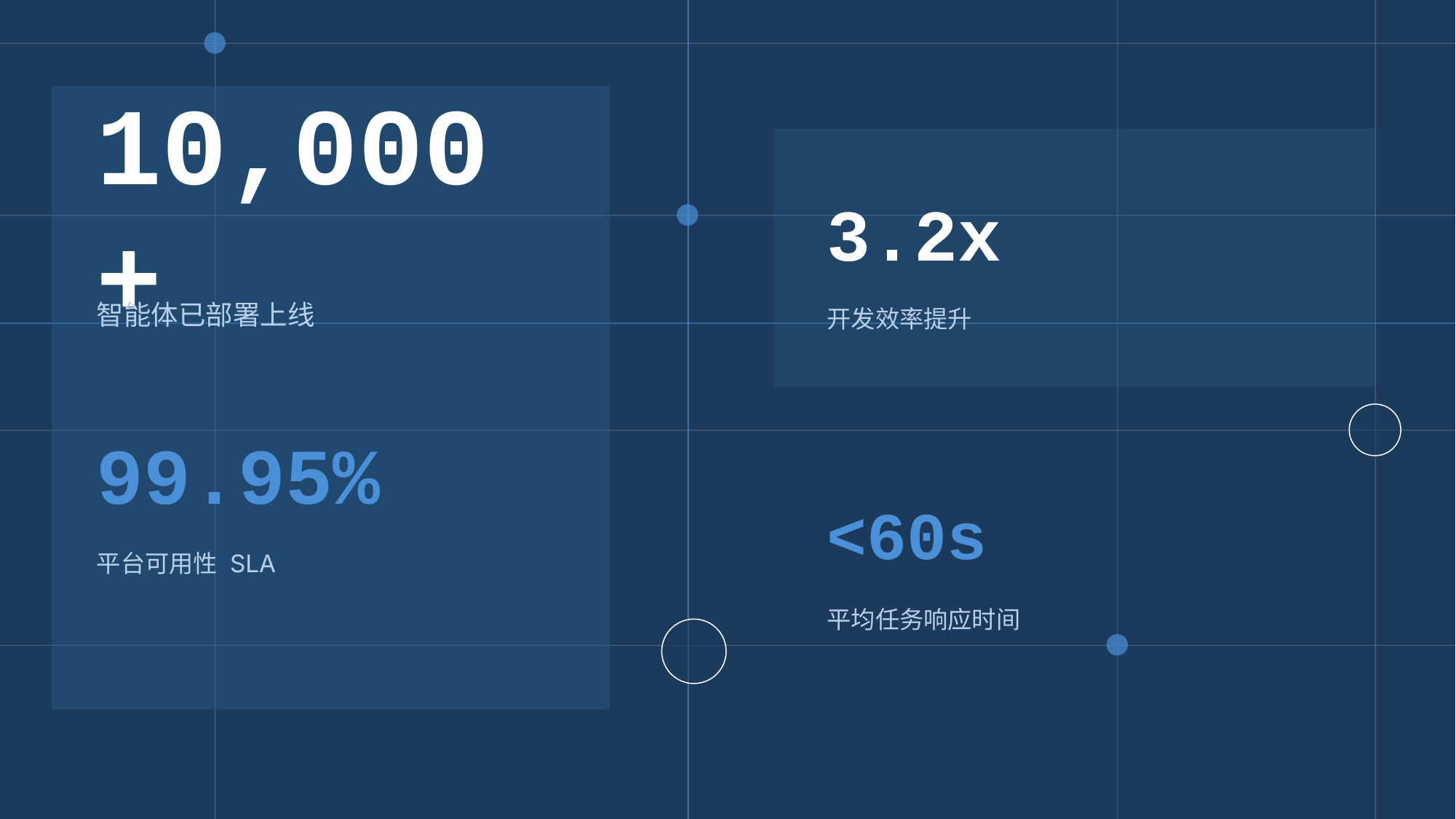

10,000+

3.2x

智能体已部署上线
开发效率提升

99.95%

<60s
平台可用性 SLA
平均任务响应时间